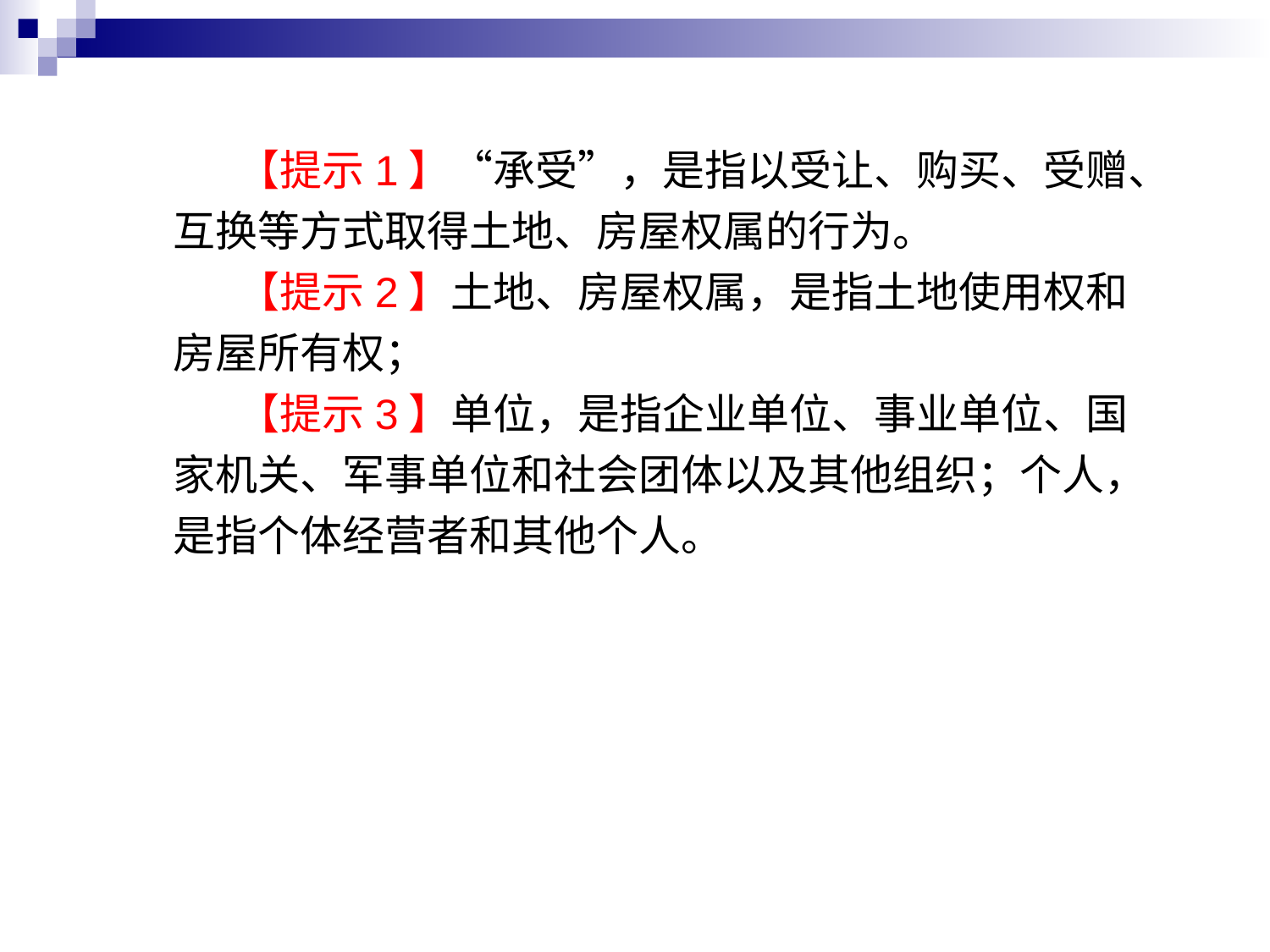

【提示1】“承受”，是指以受让、购买、受赠、互换等方式取得土地、房屋权属的行为。
【提示2】土地、房屋权属，是指土地使用权和房屋所有权；
【提示3】单位，是指企业单位、事业单位、国家机关、军事单位和社会团体以及其他组织；个人，是指个体经营者和其他个人。